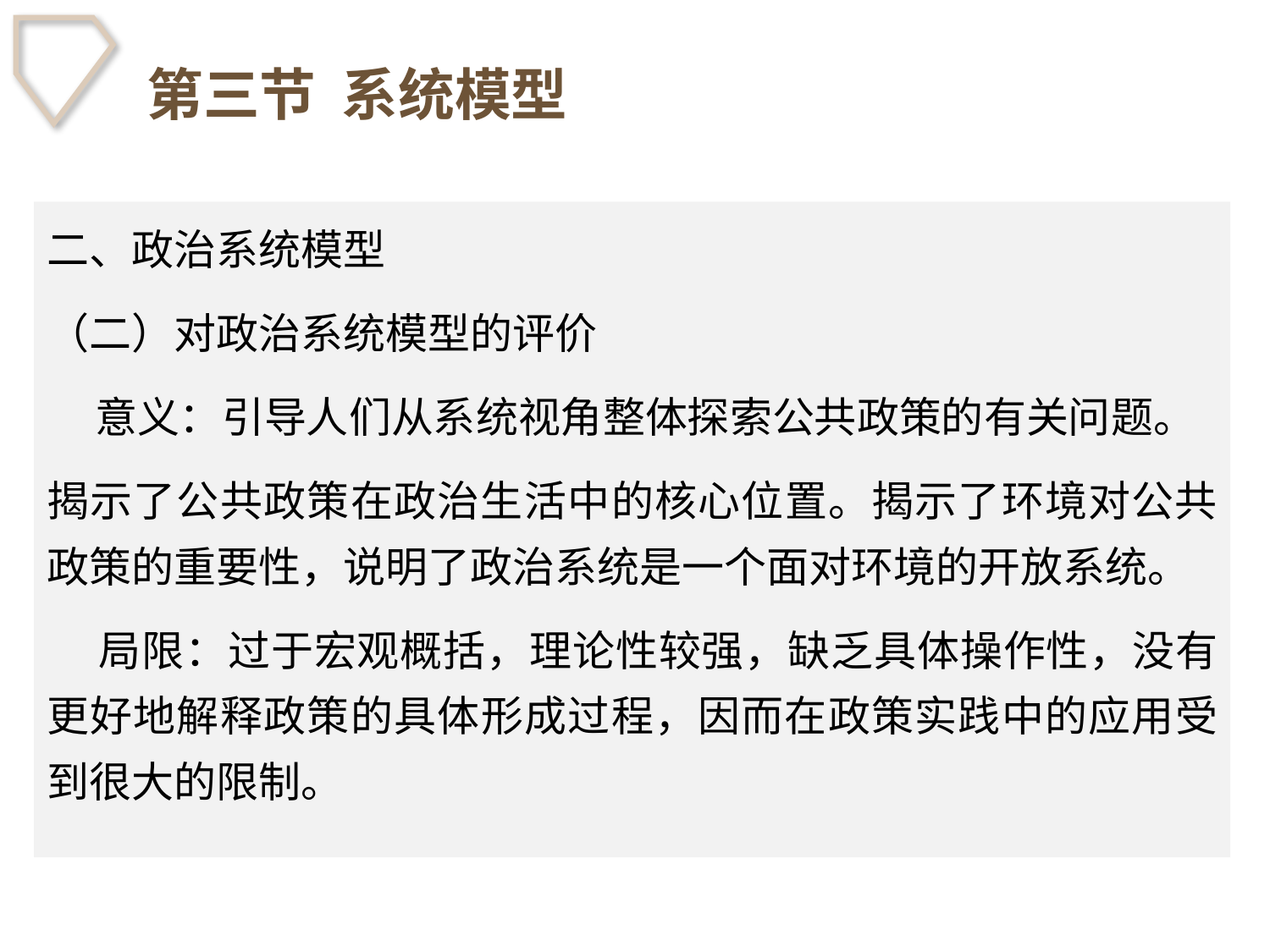

# 第三节  系统模型
二、政治系统模型
（二）对政治系统模型的评价
    意义：引导人们从系统视角整体探索公共政策的有关问题。
揭示了公共政策在政治生活中的核心位置。揭示了环境对公共政策的重要性，说明了政治系统是一个面对环境的开放系统。
    局限：过于宏观概括，理论性较强，缺乏具体操作性，没有更好地解释政策的具体形成过程，因而在政策实践中的应用受到很大的限制。